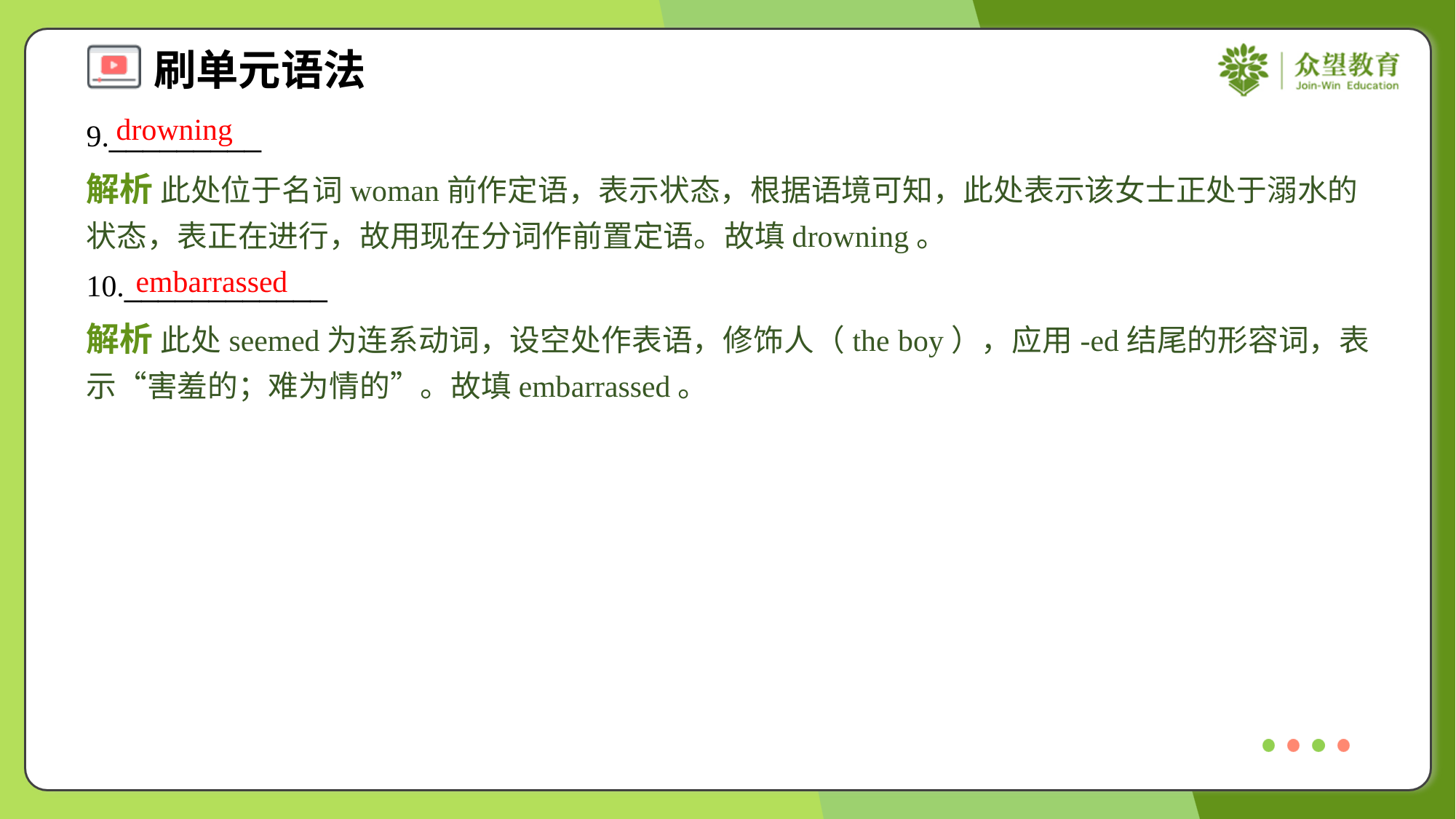

drowning
9._________
解析 此处位于名词woman前作定语，表示状态，根据语境可知，此处表示该女士正处于溺水的状态，表正在进行，故用现在分词作前置定语。故填drowning。
embarrassed
10.____________
解析 此处seemed为连系动词，设空处作表语，修饰人（the boy），应用-ed结尾的形容词，表示“害羞的；难为情的”。故填embarrassed。